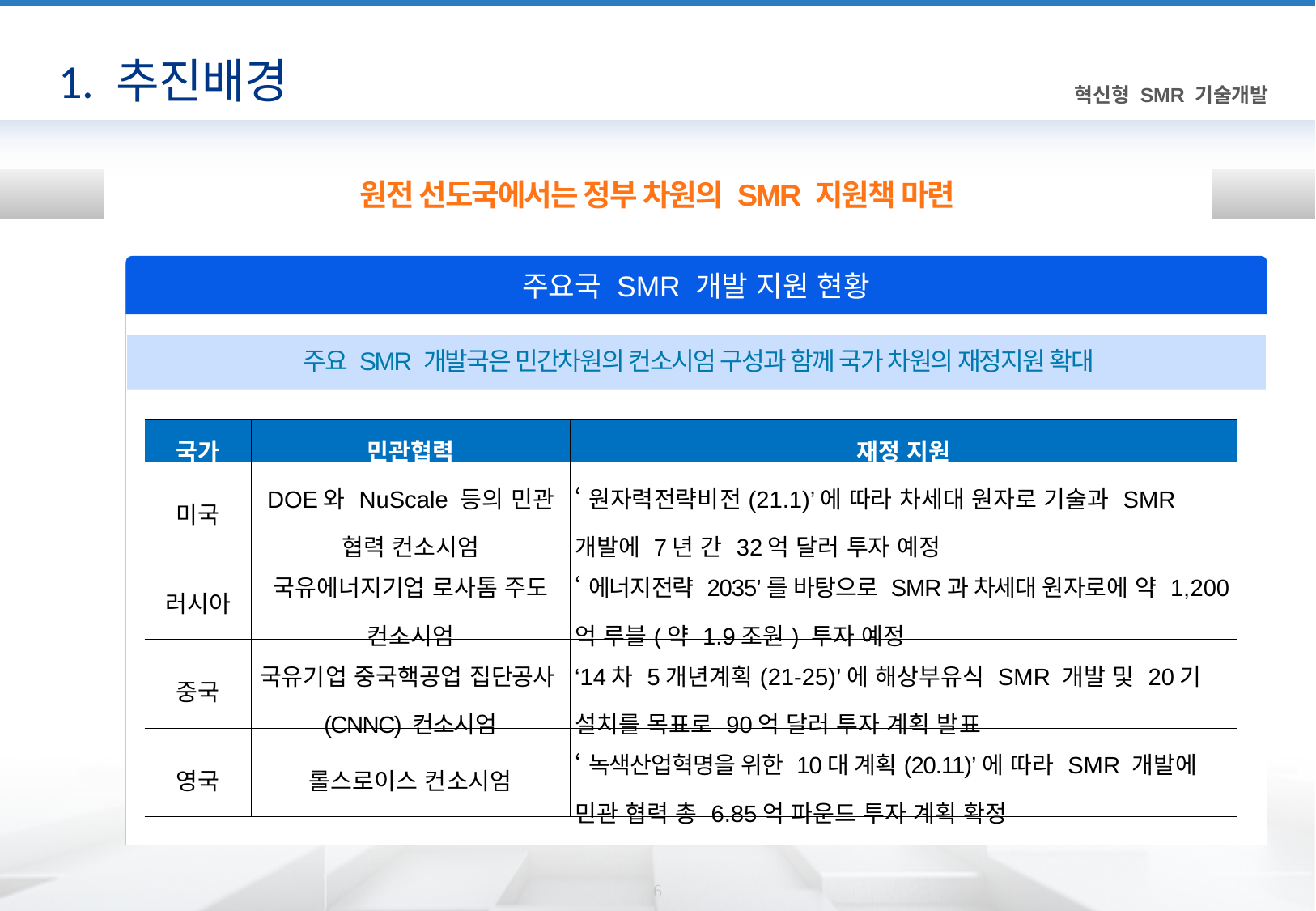

# 1. 추진배경

원전 선도국에서는 정부 차원의 SMR 지원책 마련

주요국 SMR 개발 지원 현황

주요 SMR 개발국은 민간차원의 컨소시엄 구성과 함께 국가 차원의 재정지원 확대
| 국가 | 민관협력 | 재정 지원 |
| --- | --- | --- |
| 미국 | DOE와 NuScale 등의 민관 협력 컨소시엄 | ‘원자력전략비전(21.1)’에 따라 차세대 원자로 기술과 SMR 개발에 7년 간 32억 달러 투자 예정 |
| 러시아 | 국유에너지기업 로사톰 주도 컨소시엄 | ‘에너지전략 2035’를 바탕으로 SMR과 차세대 원자로에 약 1,200억 루블(약 1.9조원) 투자 예정 |
| 중국 | 국유기업 중국핵공업 집단공사(CNNC) 컨소시엄 | ‘14차 5개년계획(21-25)’에 해상부유식 SMR 개발 및 20기 설치를 목표로 90억 달러 투자 계획 발표 |
| 영국 | 롤스로이스 컨소시엄 | ‘녹색산업혁명을 위한 10대 계획(20.11)’에 따라 SMR 개발에 민관 협력 총 6.85억 파운드 투자 계획 확정 |
6